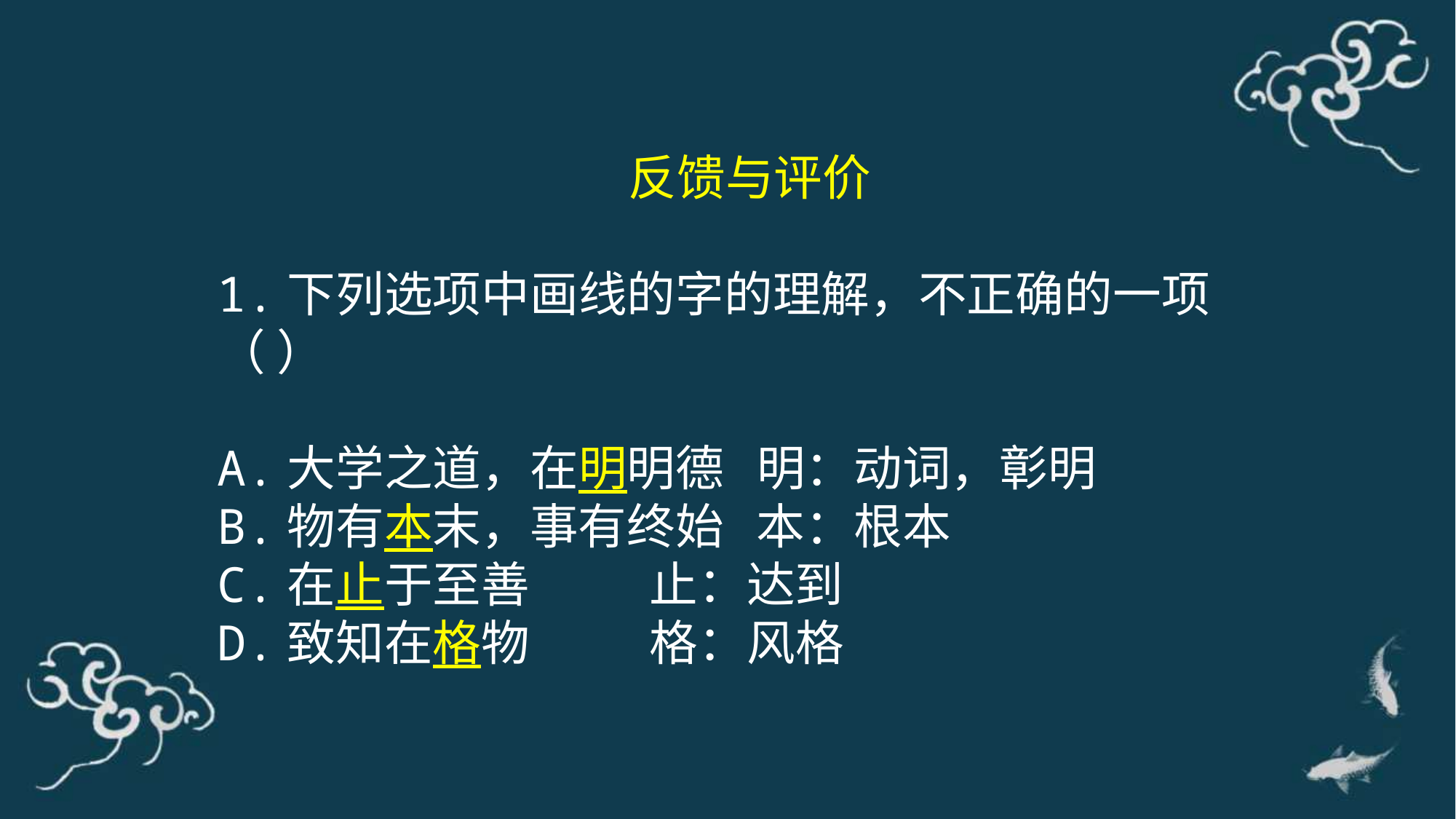

反馈与评价

1.下列选项中画线的字的理解，不正确的一项（ ）

A.大学之道，在明明德   明：动词，彰明
B.物有本末，事有终始   本：根本
C.在止于至善           止：达到
D.致知在格物           格：风格